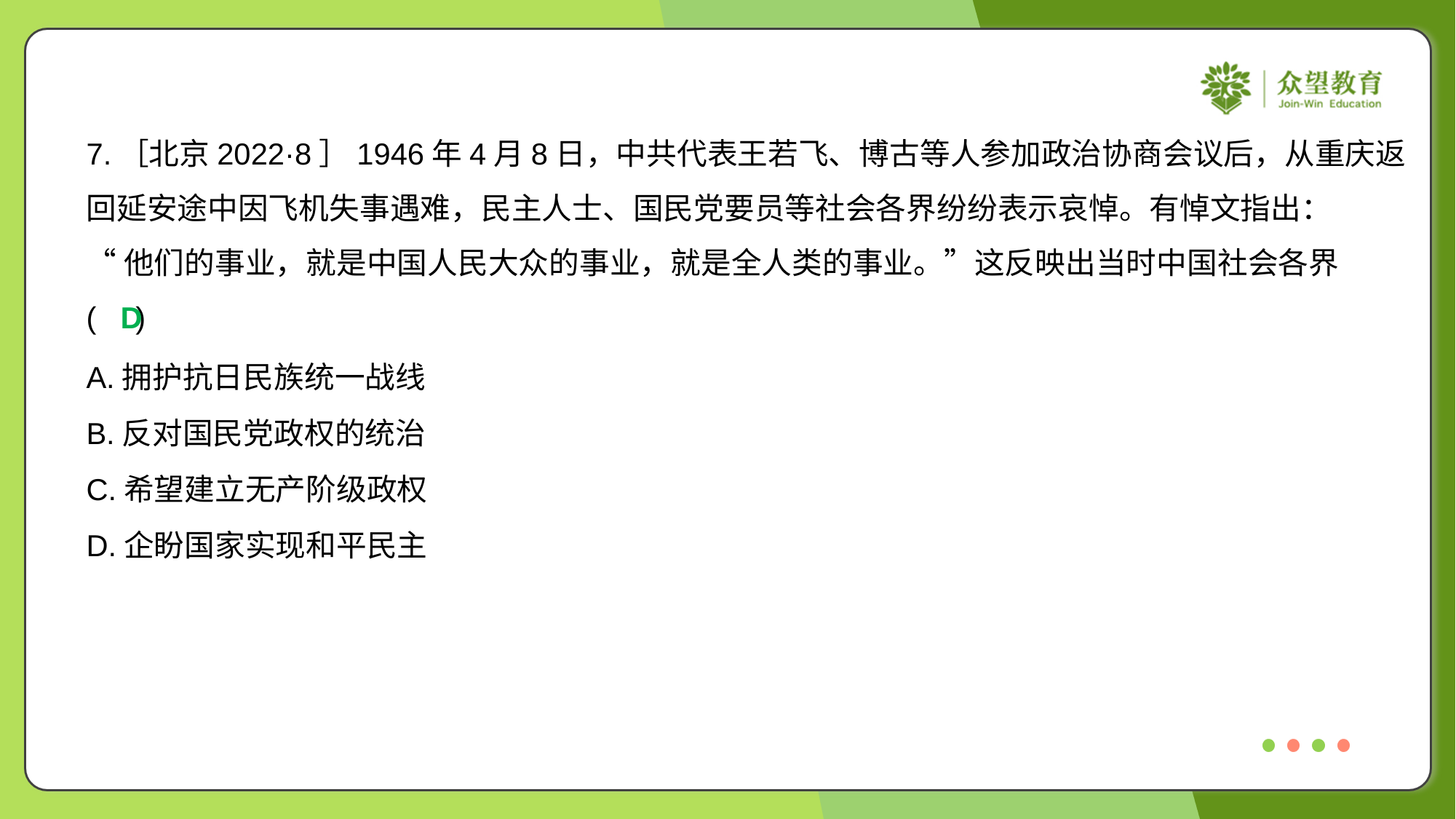

7.［北京2022·8］1946年4月8日，中共代表王若飞、博古等人参加政治协商会议后，从重庆返
回延安途中因飞机失事遇难，民主人士、国民党要员等社会各界纷纷表示哀悼。有悼文指出：
“他们的事业，就是中国人民大众的事业，就是全人类的事业。”这反映出当时中国社会各界
(     )
D
A.拥护抗日民族统一战线
B.反对国民党政权的统治
C.希望建立无产阶级政权
D.企盼国家实现和平民主